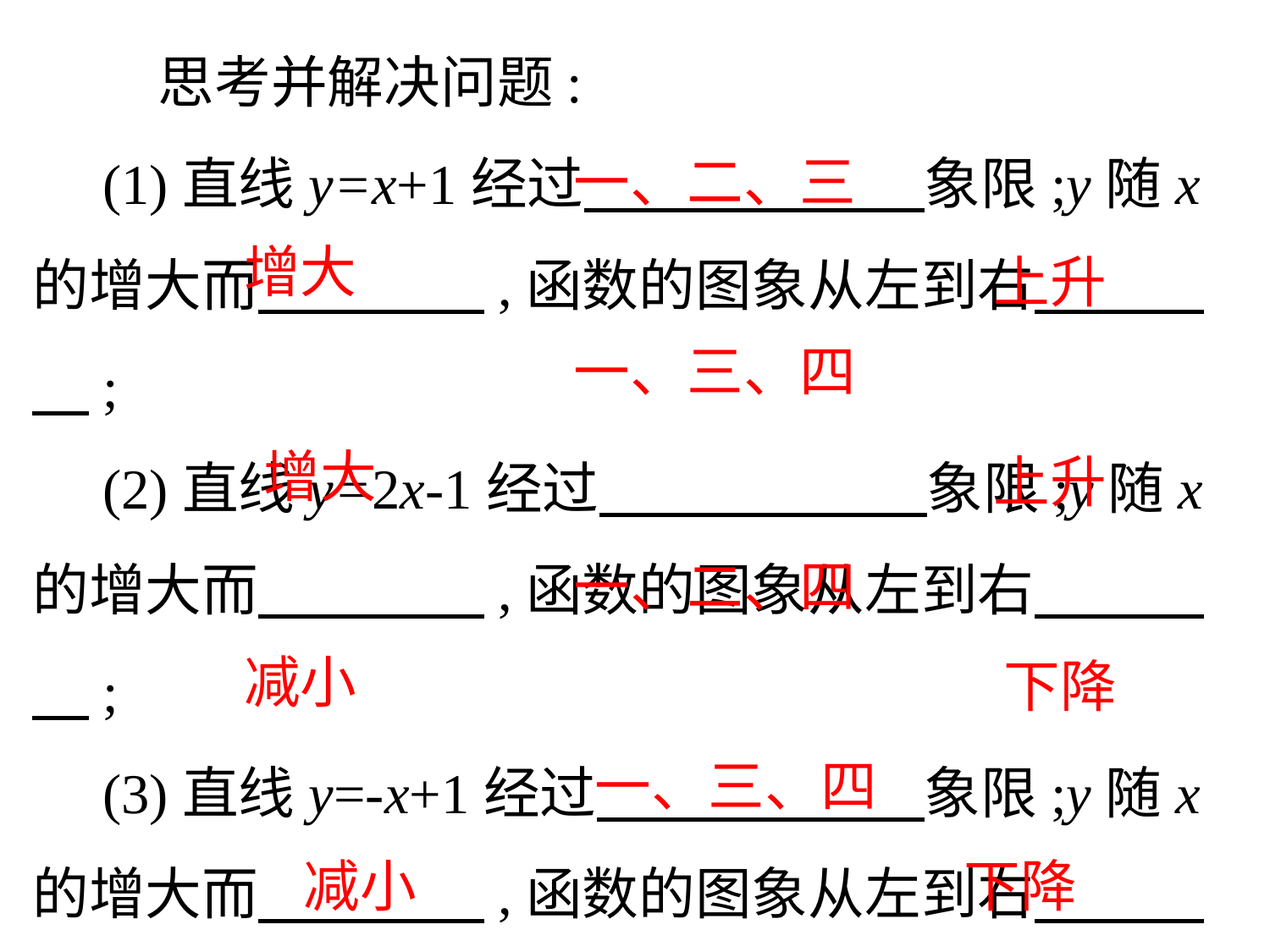

思考并解决问题:
　(1)直线y=x+1经过　　     　    　象限;y随x的增大而　　　　,函数的图象从左到右　　　　;
　(2)直线y=2x-1经过　        　　　象限;y随x的增大而　　　　,函数的图象从左到右　　　　;
　(3)直线y=-x+1经过　　        　　象限;y随x的增大而　　　　,函数的图象从左到右　　　　;
　(4)直线y=-2x-1经过　          　　　象限;y随x的增大而　　　　,函数的图象从左到右　　　　.
　一、二、三
　增大
　上升
　一、三、四
　增大
　上升
　一、二、四
　减小
　下降
　一、三、四
　减小
　下降